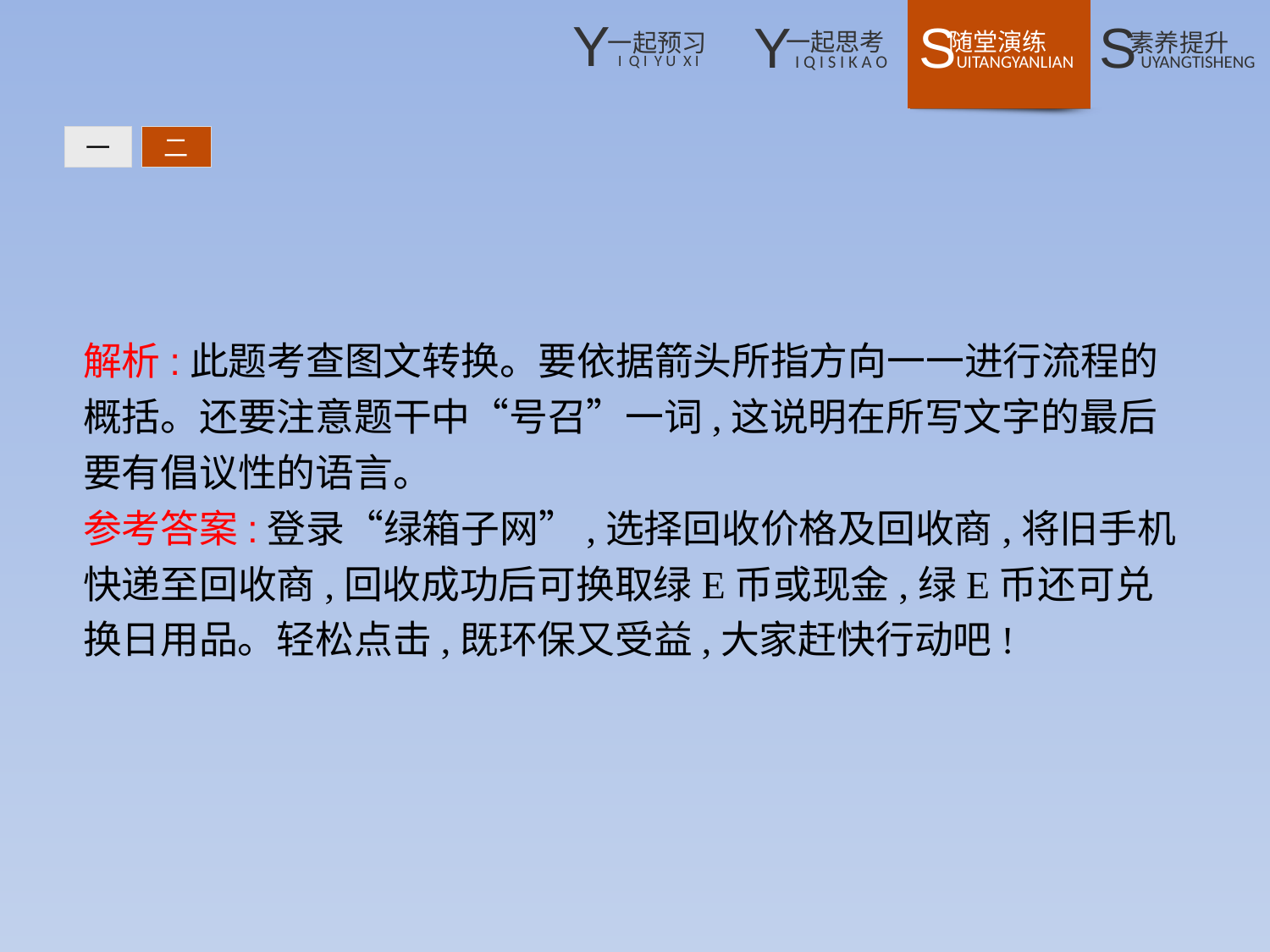

一
二
解析:此题考查图文转换。要依据箭头所指方向一一进行流程的概括。还要注意题干中“号召”一词,这说明在所写文字的最后要有倡议性的语言。
参考答案:登录“绿箱子网”,选择回收价格及回收商,将旧手机快递至回收商,回收成功后可换取绿E币或现金,绿E币还可兑换日用品。轻松点击,既环保又受益,大家赶快行动吧!